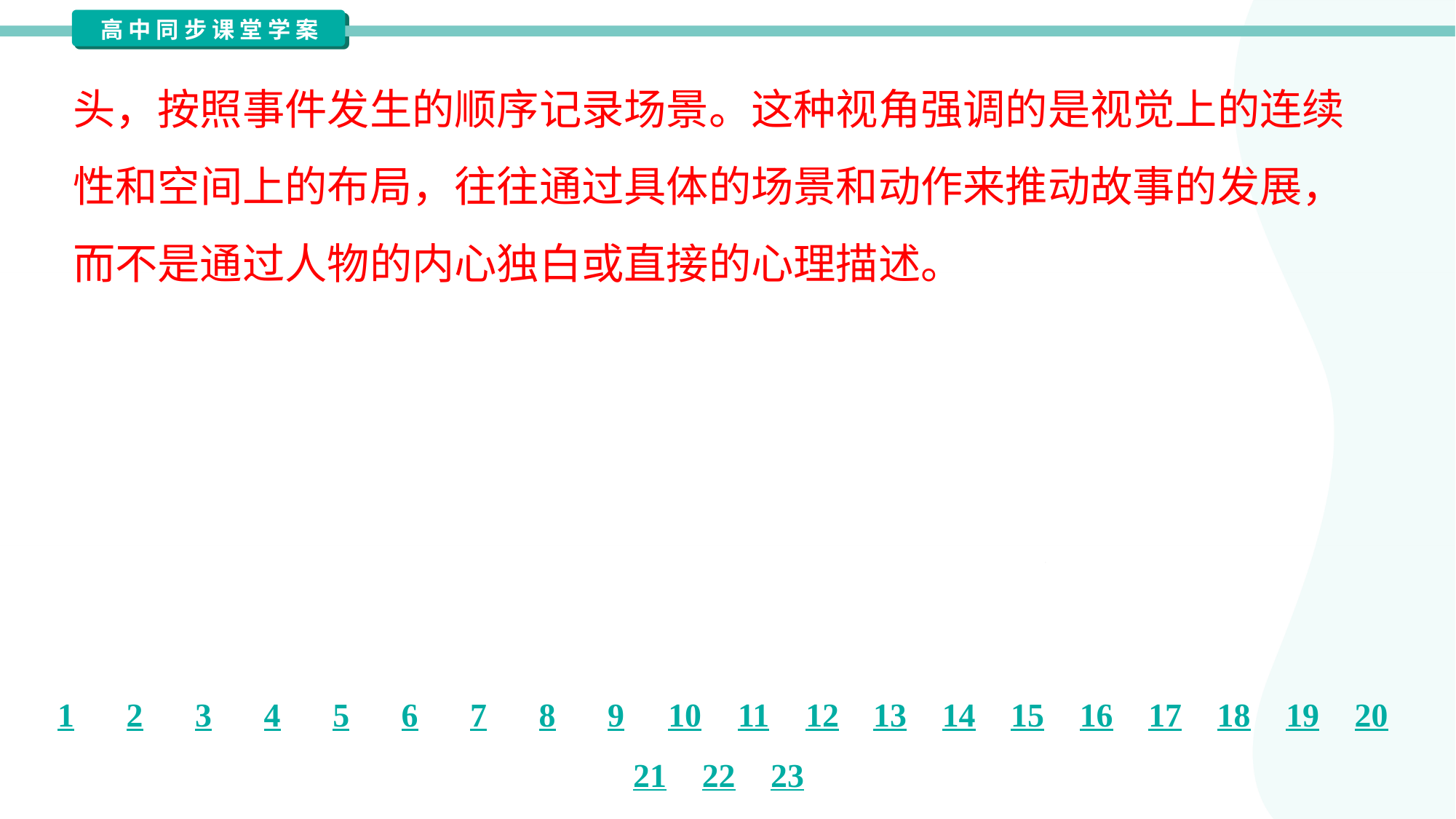

头，按照事件发生的顺序记录场景。这种视角强调的是视觉上的连续
性和空间上的布局，往往通过具体的场景和动作来推动故事的发展，
而不是通过人物的内心独白或直接的心理描述。